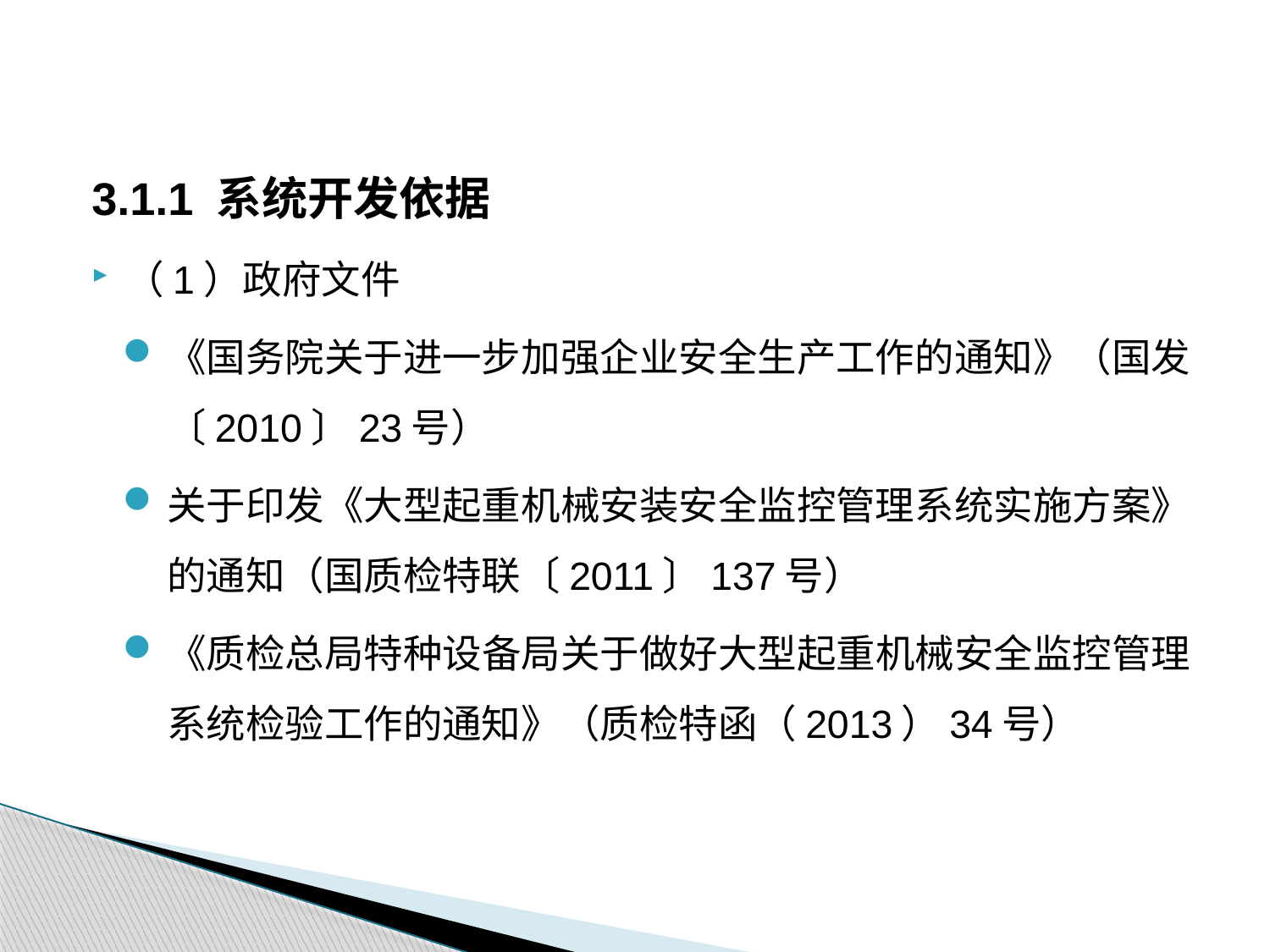

3.1.1 系统开发依据
（1）政府文件
《国务院关于进一步加强企业安全生产工作的通知》（国发〔2010〕23号）
关于印发《大型起重机械安装安全监控管理系统实施方案》的通知（国质检特联〔2011〕137号）
《质检总局特种设备局关于做好大型起重机械安全监控管理系统检验工作的通知》（质检特函（2013）34号）